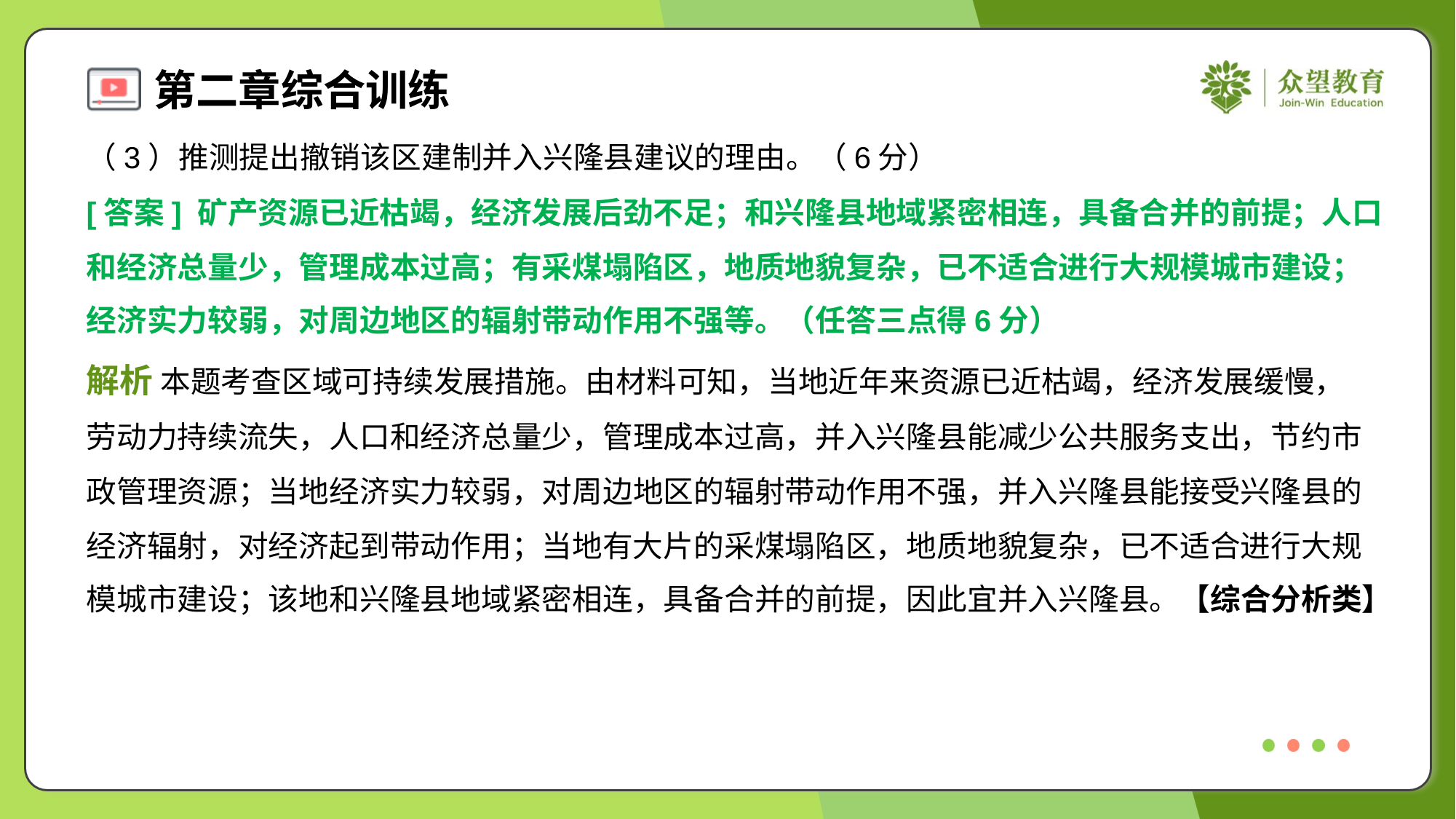

（3）推测提出撤销该区建制并入兴隆县建议的理由。（6分）
[答案] 矿产资源已近枯竭，经济发展后劲不足；和兴隆县地域紧密相连，具备合并的前提；人口
和经济总量少，管理成本过高；有采煤塌陷区，地质地貌复杂，已不适合进行大规模城市建设；
经济实力较弱，对周边地区的辐射带动作用不强等。（任答三点得6分）
解析 本题考查区域可持续发展措施。由材料可知，当地近年来资源已近枯竭，经济发展缓慢，
劳动力持续流失，人口和经济总量少，管理成本过高，并入兴隆县能减少公共服务支出，节约市
政管理资源；当地经济实力较弱，对周边地区的辐射带动作用不强，并入兴隆县能接受兴隆县的
经济辐射，对经济起到带动作用；当地有大片的采煤塌陷区，地质地貌复杂，已不适合进行大规
模城市建设；该地和兴隆县地域紧密相连，具备合并的前提，因此宜并入兴隆县。【综合分析类】